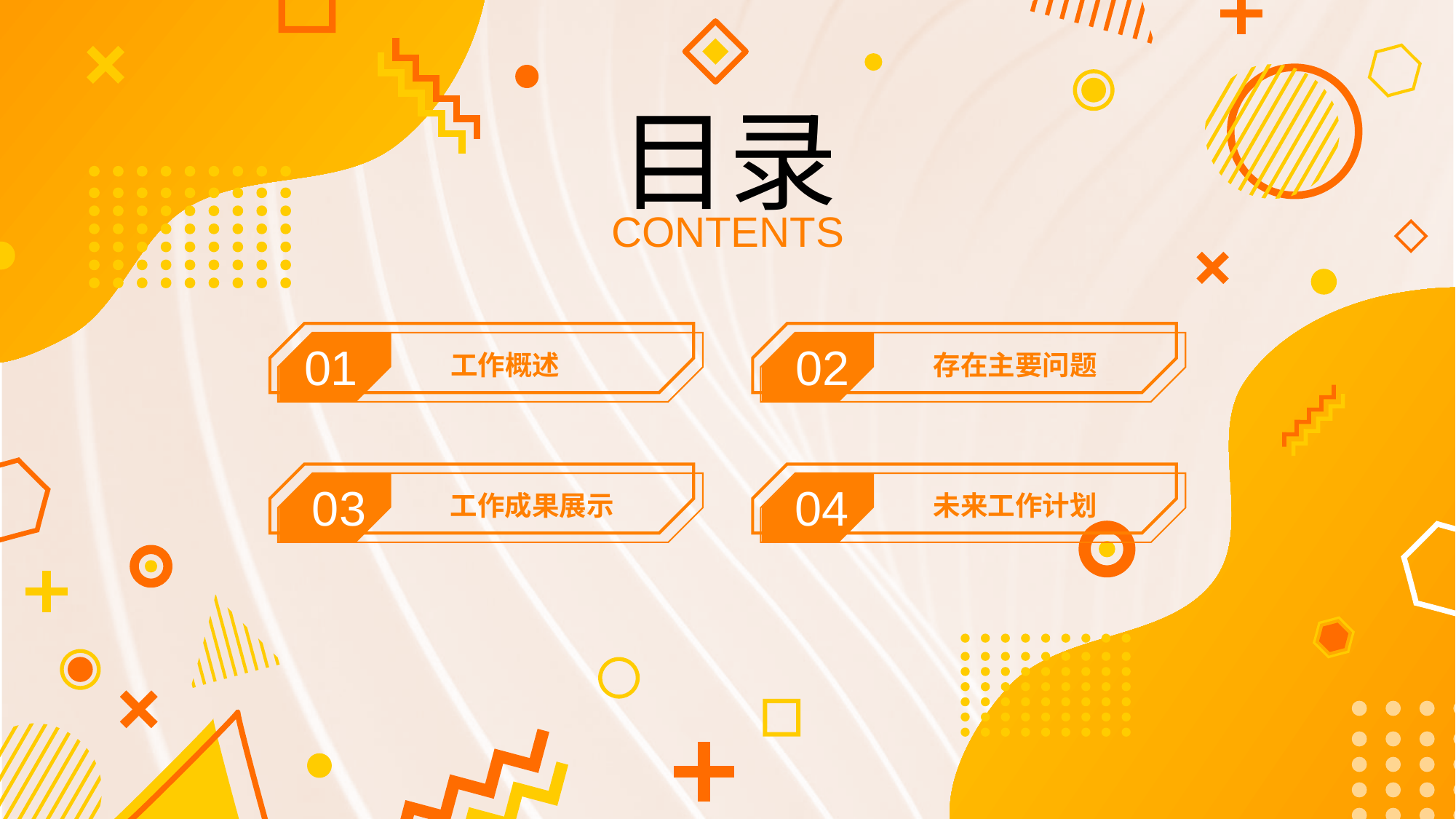

目录

CONTENTS

工作概述
01

存在主要问题
02

工作成果展示
03

未来工作计划
04